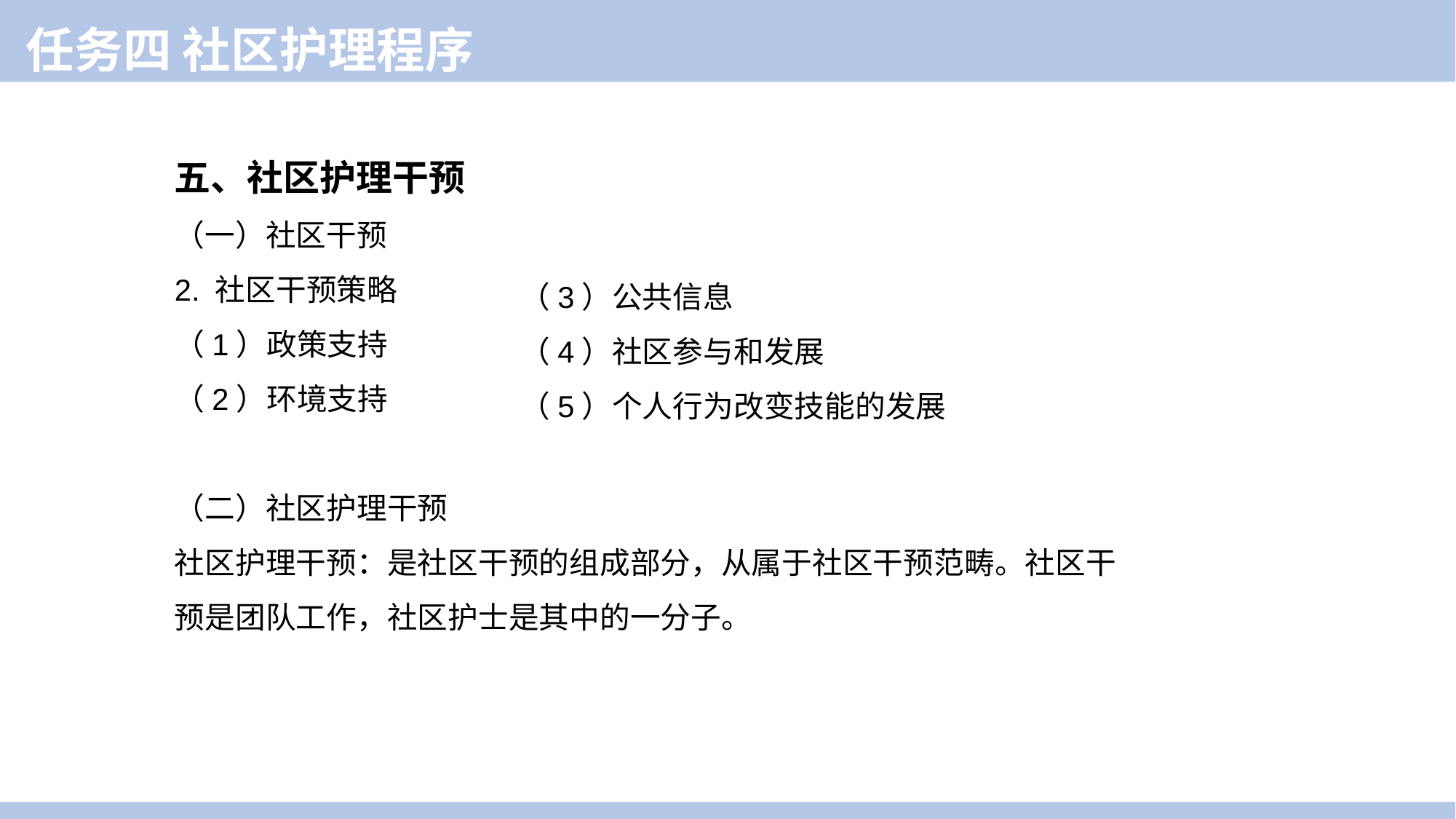

任务四 社区护理程序
五、社区护理干预
（一）社区干预
2. 社区干预策略
（1）政策支持
（2）环境支持

（二）社区护理干预
社区护理干预：是社区干预的组成部分，从属于社区干预范畴。社区干预是团队工作，社区护士是其中的一分子。
（3）公共信息
（4）社区参与和发展
（5）个人行为改变技能的发展